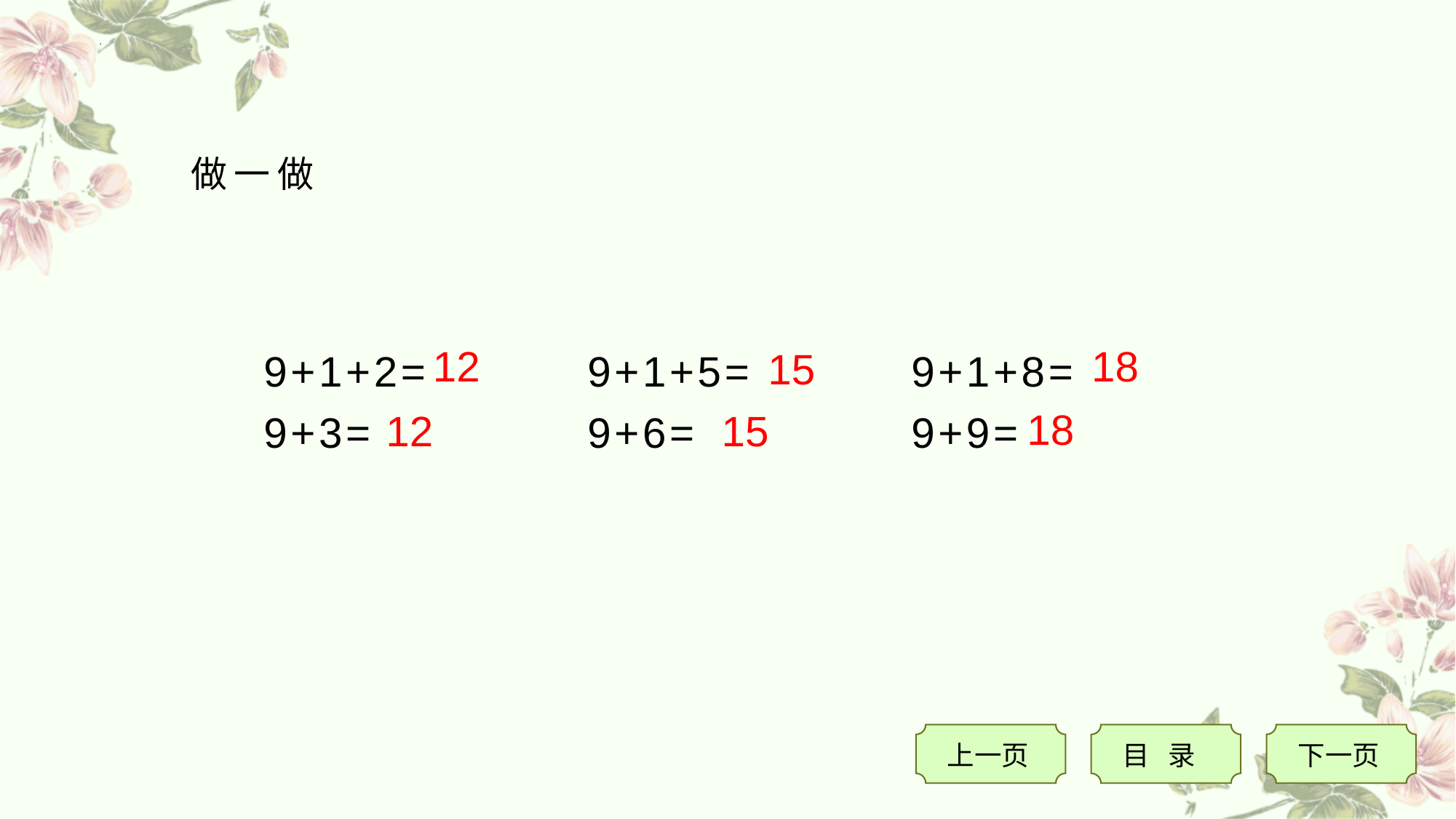

做一做
 9+1+2=
 9+3=
 9+1+5=
 9+6=
 9+1+8=
 9+9=
18
12
15
18
15
12

上一页

目   录

下一页